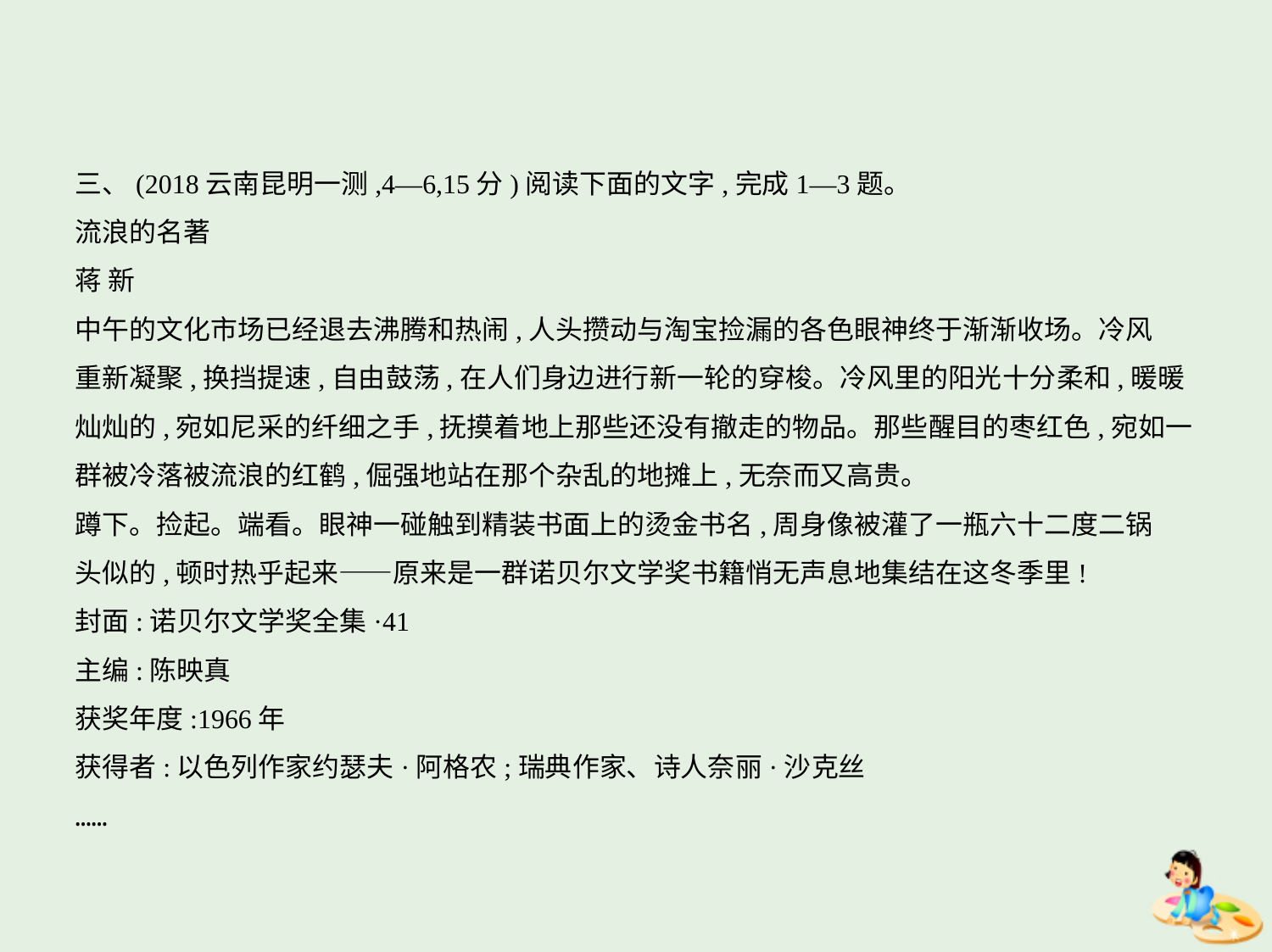

三、(2018云南昆明一测,4—6,15分)阅读下面的文字,完成1—3题。
流浪的名著
蒋 新
中午的文化市场已经退去沸腾和热闹,人头攒动与淘宝捡漏的各色眼神终于渐渐收场。冷风
重新凝聚,换挡提速,自由鼓荡,在人们身边进行新一轮的穿梭。冷风里的阳光十分柔和,暖暖
灿灿的,宛如尼采的纤细之手,抚摸着地上那些还没有撤走的物品。那些醒目的枣红色,宛如一
群被冷落被流浪的红鹤,倔强地站在那个杂乱的地摊上,无奈而又高贵。
蹲下。捡起。端看。眼神一碰触到精装书面上的烫金书名,周身像被灌了一瓶六十二度二锅
头似的,顿时热乎起来——原来是一群诺贝尔文学奖书籍悄无声息地集结在这冬季里!
封面:诺贝尔文学奖全集·41
主编:陈映真
获奖年度:1966年
获得者:以色列作家约瑟夫·阿格农;瑞典作家、诗人奈丽·沙克丝
……